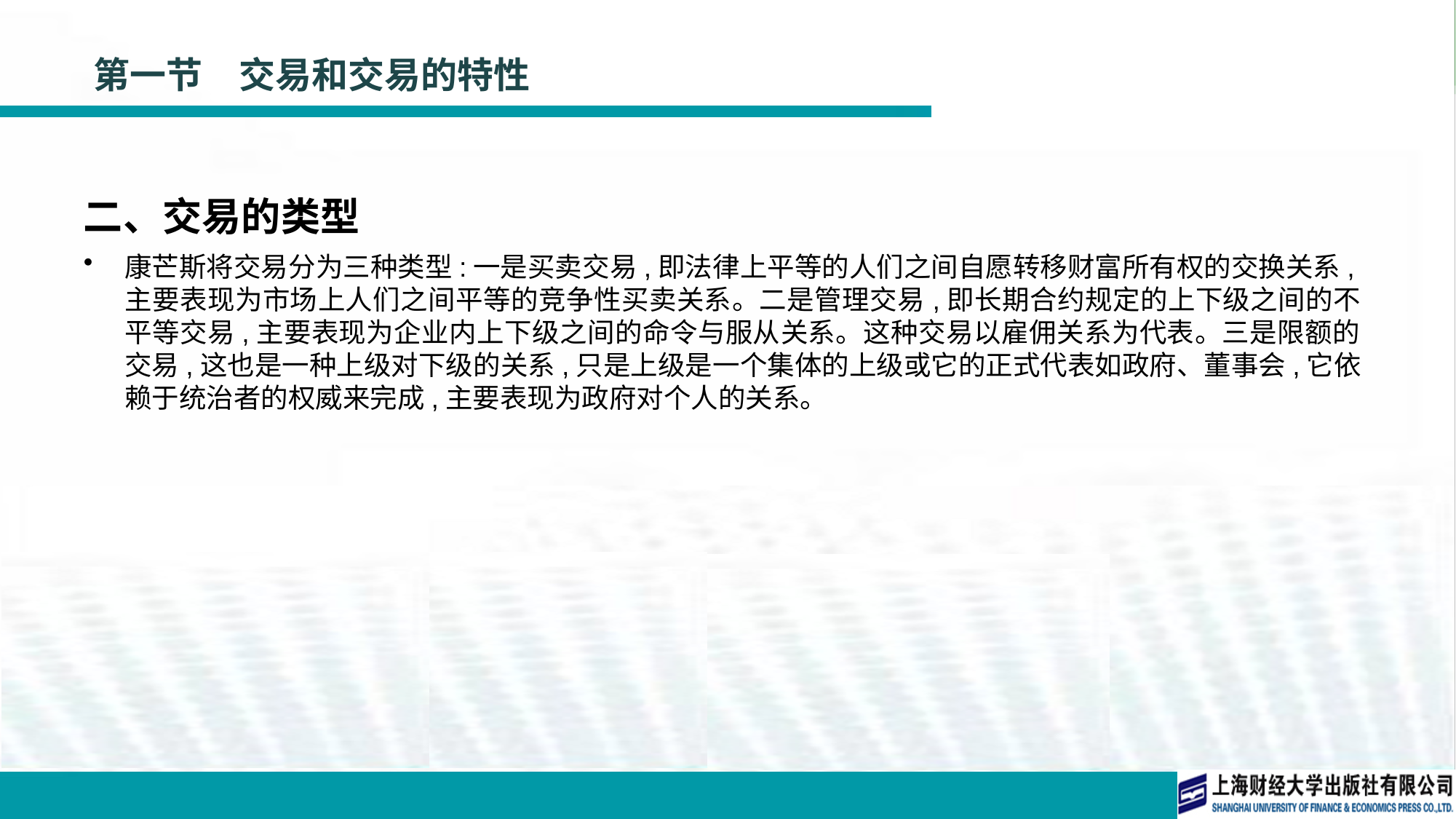

# 第一节　交易和交易的特性
二、交易的类型
康芒斯将交易分为三种类型:一是买卖交易,即法律上平等的人们之间自愿转移财富所有权的交换关系,主要表现为市场上人们之间平等的竞争性买卖关系。二是管理交易,即长期合约规定的上下级之间的不平等交易,主要表现为企业内上下级之间的命令与服从关系。这种交易以雇佣关系为代表。三是限额的交易,这也是一种上级对下级的关系,只是上级是一个集体的上级或它的正式代表如政府、董事会,它依赖于统治者的权威来完成,主要表现为政府对个人的关系。